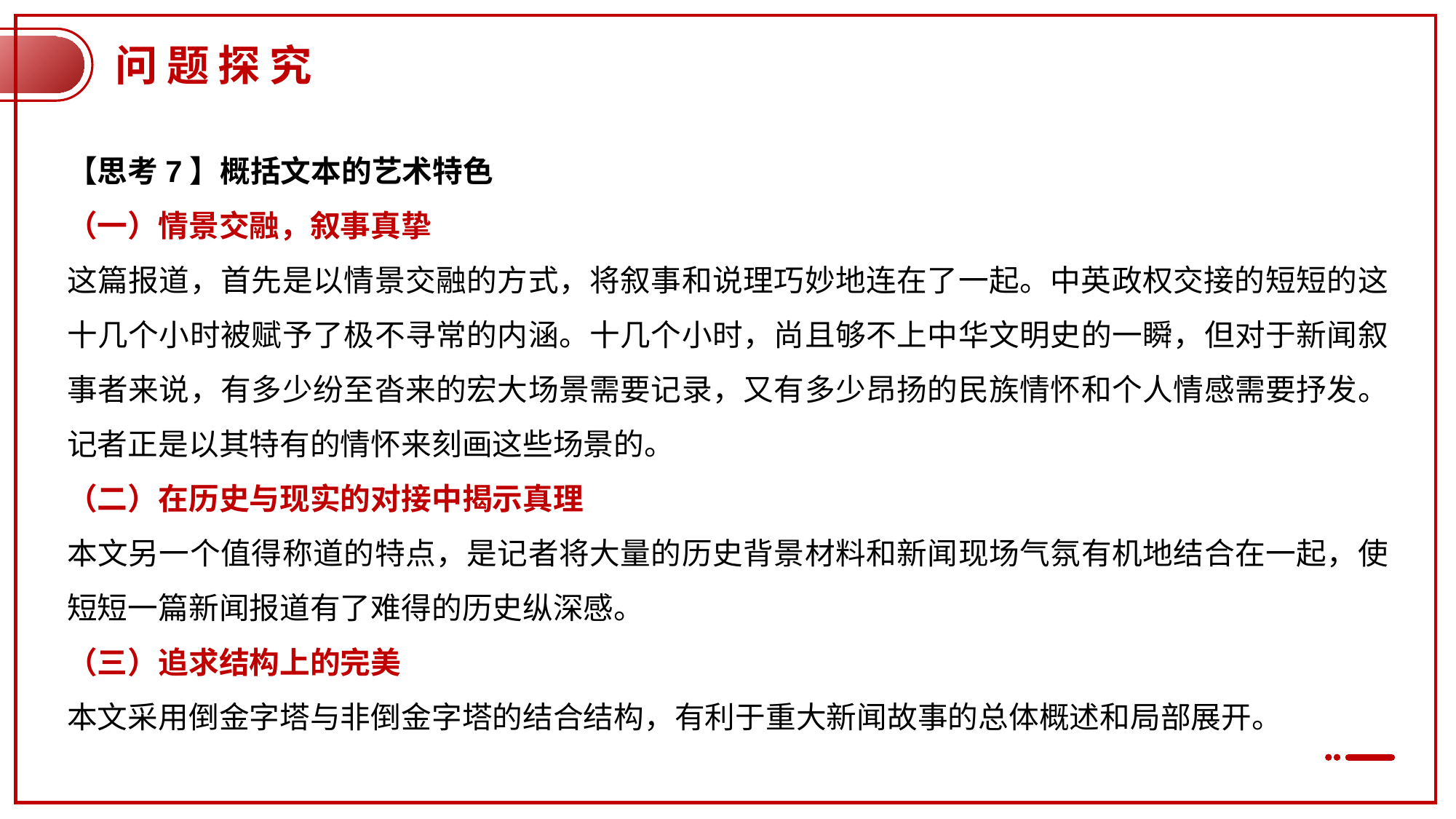

问题探究

【思考7】概括文本的艺术特色
（一）情景交融，叙事真挚
这篇报道，首先是以情景交融的方式，将叙事和说理巧妙地连在了一起。中英政权交接的短短的这十几个小时被赋予了极不寻常的内涵。十几个小时，尚且够不上中华文明史的一瞬，但对于新闻叙事者来说，有多少纷至沓来的宏大场景需要记录，又有多少昂扬的民族情怀和个人情感需要抒发。记者正是以其特有的情怀来刻画这些场景的。
（二）在历史与现实的对接中揭示真理
本文另一个值得称道的特点，是记者将大量的历史背景材料和新闻现场气氛有机地结合在一起，使短短一篇新闻报道有了难得的历史纵深感。
（三）追求结构上的完美
本文采用倒金字塔与非倒金字塔的结合结构，有利于重大新闻故事的总体概述和局部展开。
简介
鼠标点击这里，输入您的文本文字，更改文字的颜色或者大小属性。